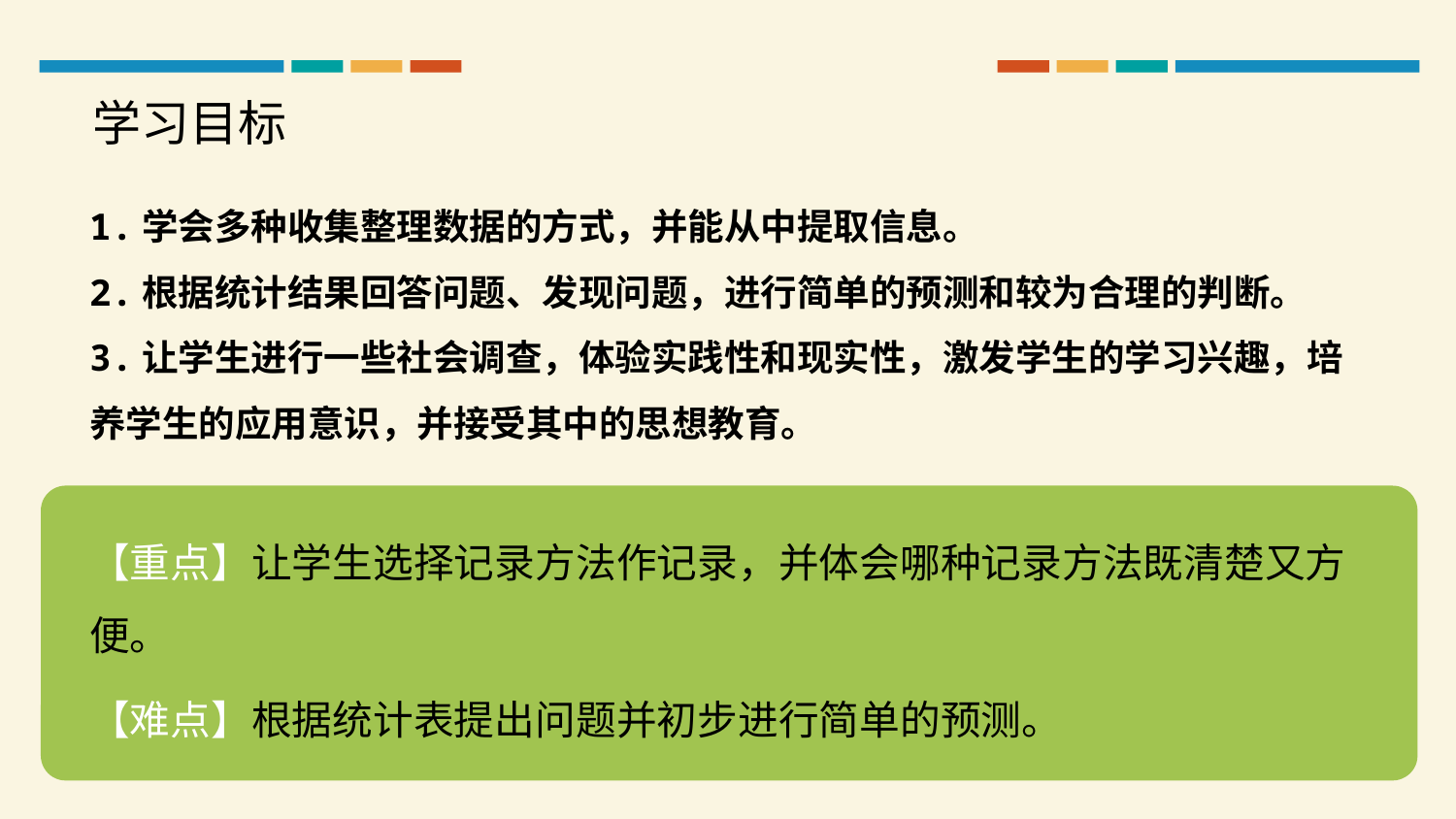

学习目标
1.学会多种收集整理数据的方式，并能从中提取信息。
2.根据统计结果回答问题、发现问题，进行简单的预测和较为合理的判断。
3.让学生进行一些社会调查，体验实践性和现实性，激发学生的学习兴趣，培养学生的应用意识，并接受其中的思想教育。

【重点】让学生选择记录方法作记录，并体会哪种记录方法既清楚又方便。
【难点】根据统计表提出问题并初步进行简单的预测。